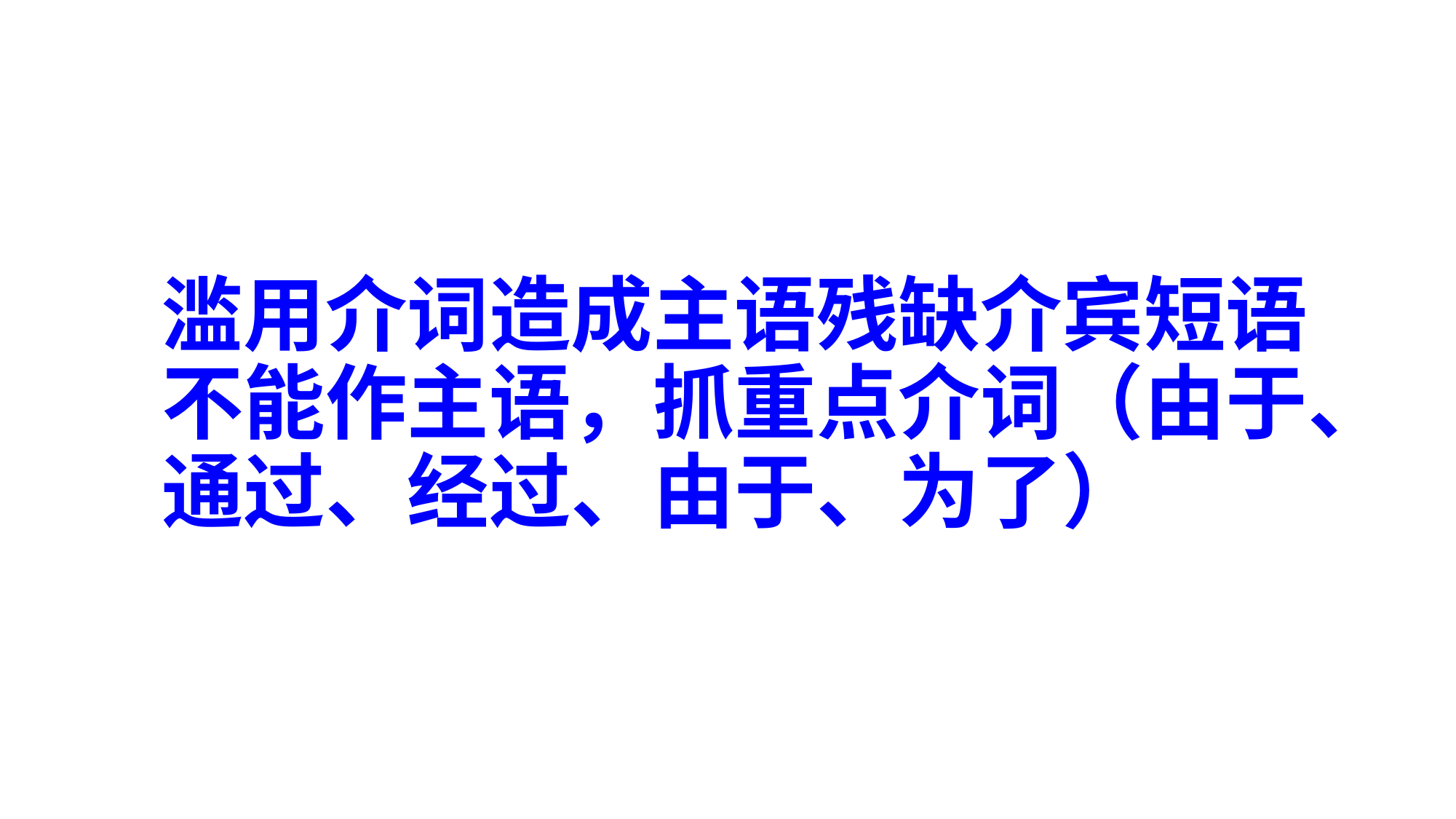

# 滥用介词造成主语残缺介宾短语不能作主语，抓重点介词（由于、通过、经过、由于、为了）